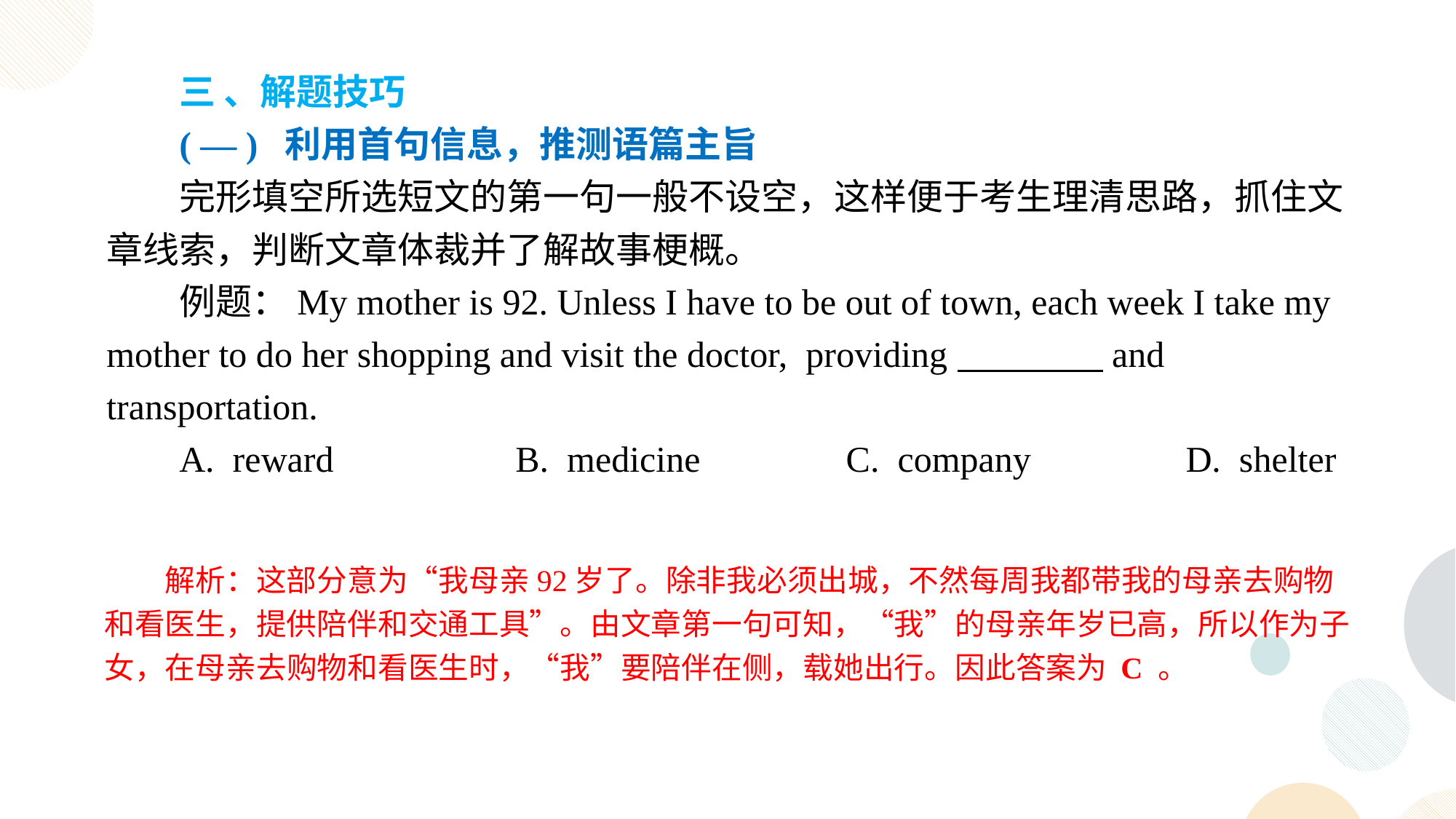

三 、解题技巧
( — )  利用首句信息，推测语篇主旨
完形填空所选短文的第一句一般不设空，这样便于考生理清思路，抓住文章线索，判断文章体裁并了解故事梗概。
例题：My mother is 92. Unless I have to be out of town, each week I take my mother to do her shopping and visit the doctor,  providing                  and transportation.
A.  reward                    B.  medicine                C.  company                 D.  shelter

解析：这部分意为“我母亲92岁了。除非我必须出城，不然每周我都带我的母亲去购物和看医生，提供陪伴和交通工具”。由文章第一句可知，“我”的母亲年岁已高，所以作为子女，在母亲去购物和看医生时，“我”要陪伴在侧，载她出行。因此答案为 C 。